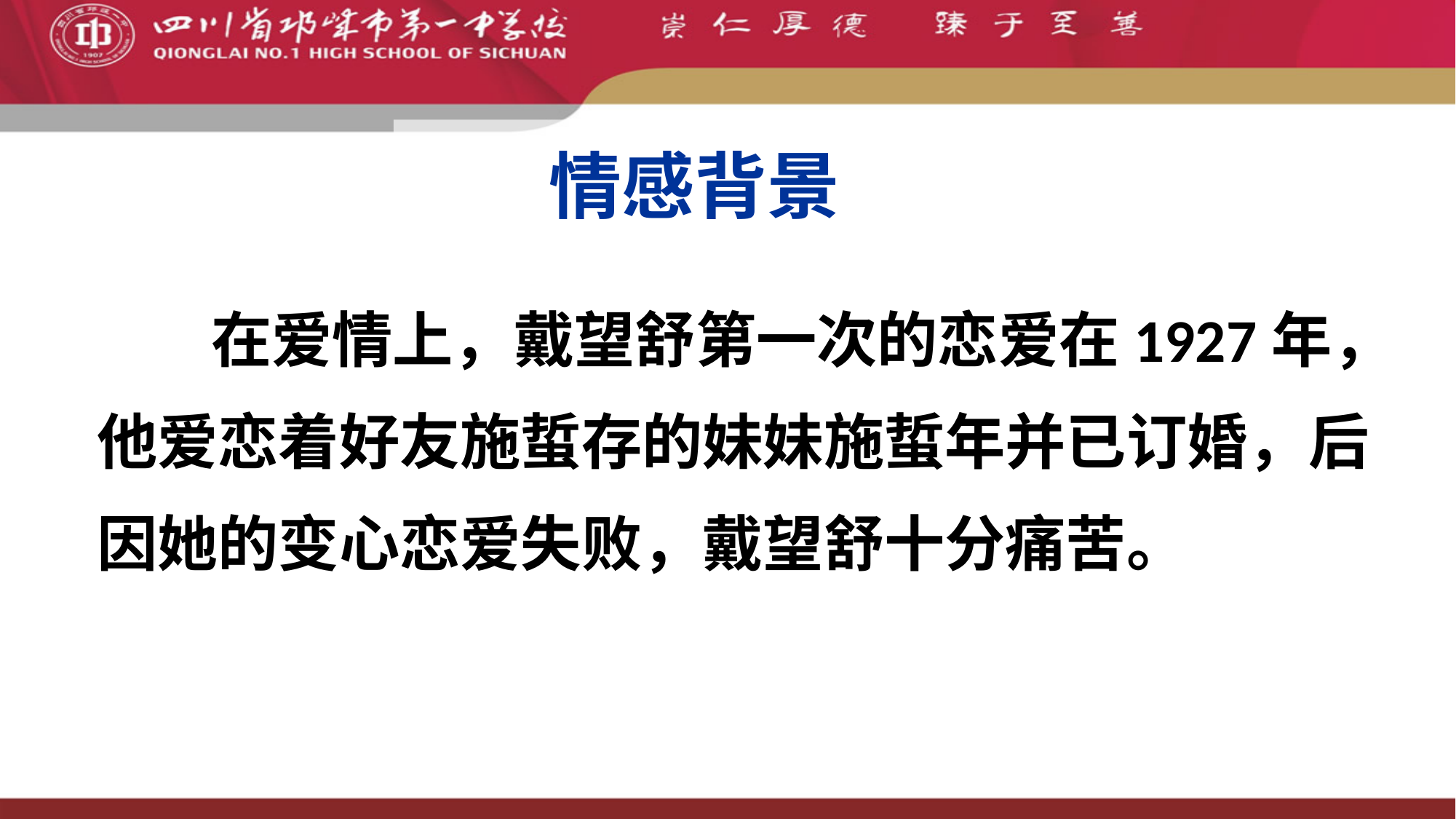

#
情感背景

在爱情上，戴望舒第一次的恋爱在1927年，他爱恋着好友施蜇存的妹妹施蜇年并已订婚，后因她的变心恋爱失败，戴望舒十分痛苦。